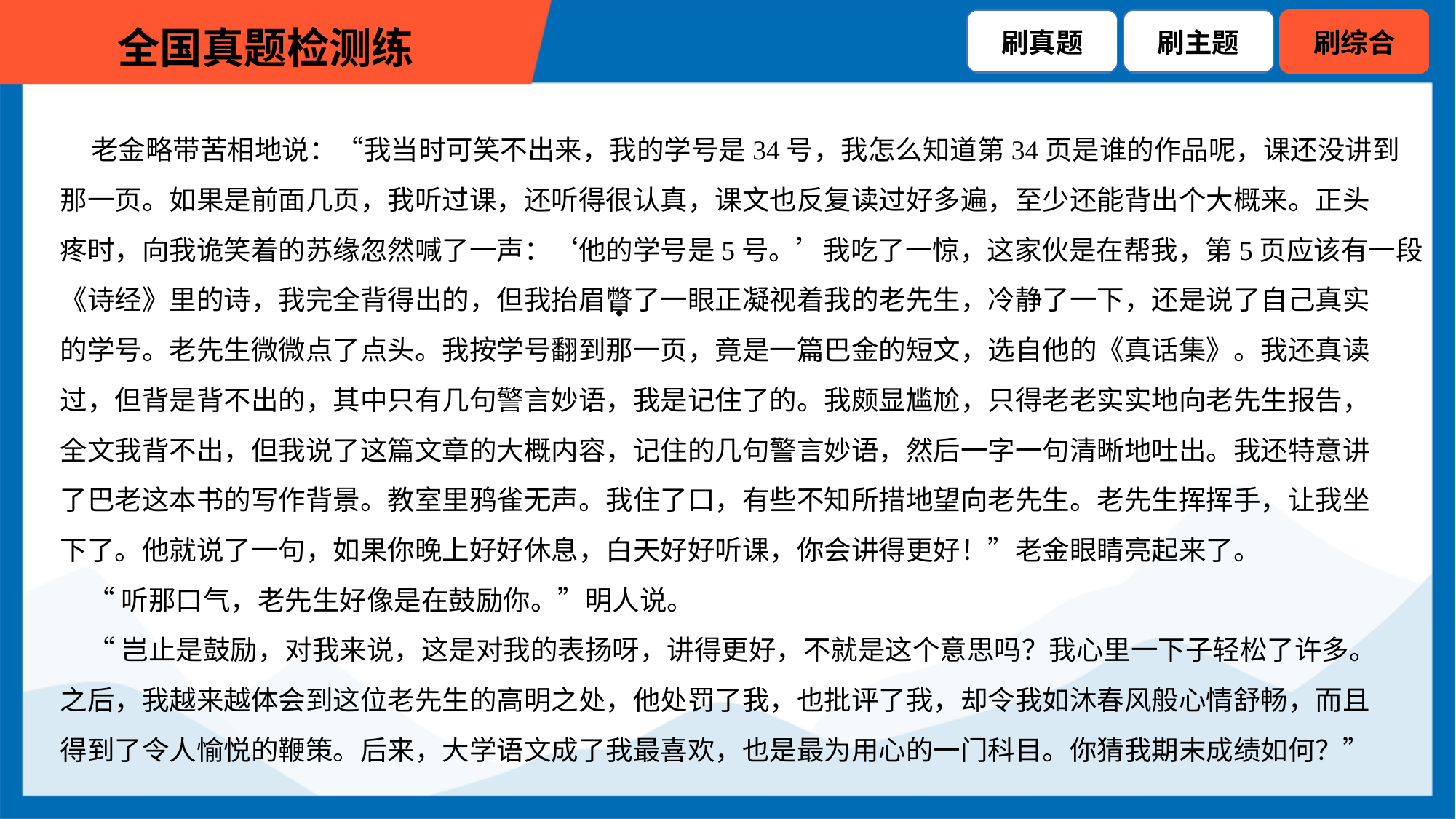

老金略带苦相地说：“我当时可笑不出来，我的学号是34号，我怎么知道第34页是谁的作品呢，课还没讲到
那一页。如果是前面几页，我听过课，还听得很认真，课文也反复读过好多遍，至少还能背出个大概来。正头
疼时，向我诡笑着的苏缘忽然喊了一声：‘他的学号是5号。’我吃了一惊，这家伙是在帮我，第5页应该有一段
《诗经》里的诗，我完全背得出的，但我抬眉瞥了一眼正凝视着我的老先生，冷静了一下，还是说了自己真实
的学号。老先生微微点了点头。我按学号翻到那一页，竟是一篇巴金的短文，选自他的《真话集》。我还真读
过，但背是背不出的，其中只有几句警言妙语，我是记住了的。我颇显尴尬，只得老老实实地向老先生报告，
全文我背不出，但我说了这篇文章的大概内容，记住的几句警言妙语，然后一字一句清晰地吐出。我还特意讲
了巴老这本书的写作背景。教室里鸦雀无声。我住了口，有些不知所措地望向老先生。老先生挥挥手，让我坐
下了。他就说了一句，如果你晚上好好休息，白天好好听课，你会讲得更好！”老金眼睛亮起来了。
    “听那口气，老先生好像是在鼓励你。”明人说。
    “岂止是鼓励，对我来说，这是对我的表扬呀，讲得更好，不就是这个意思吗？我心里一下子轻松了许多。
之后，我越来越体会到这位老先生的高明之处，他处罚了我，也批评了我，却令我如沐春风般心情舒畅，而且
得到了令人愉悦的鞭策。后来，大学语文成了我最喜欢，也是最为用心的一门科目。你猜我期末成绩如何？”